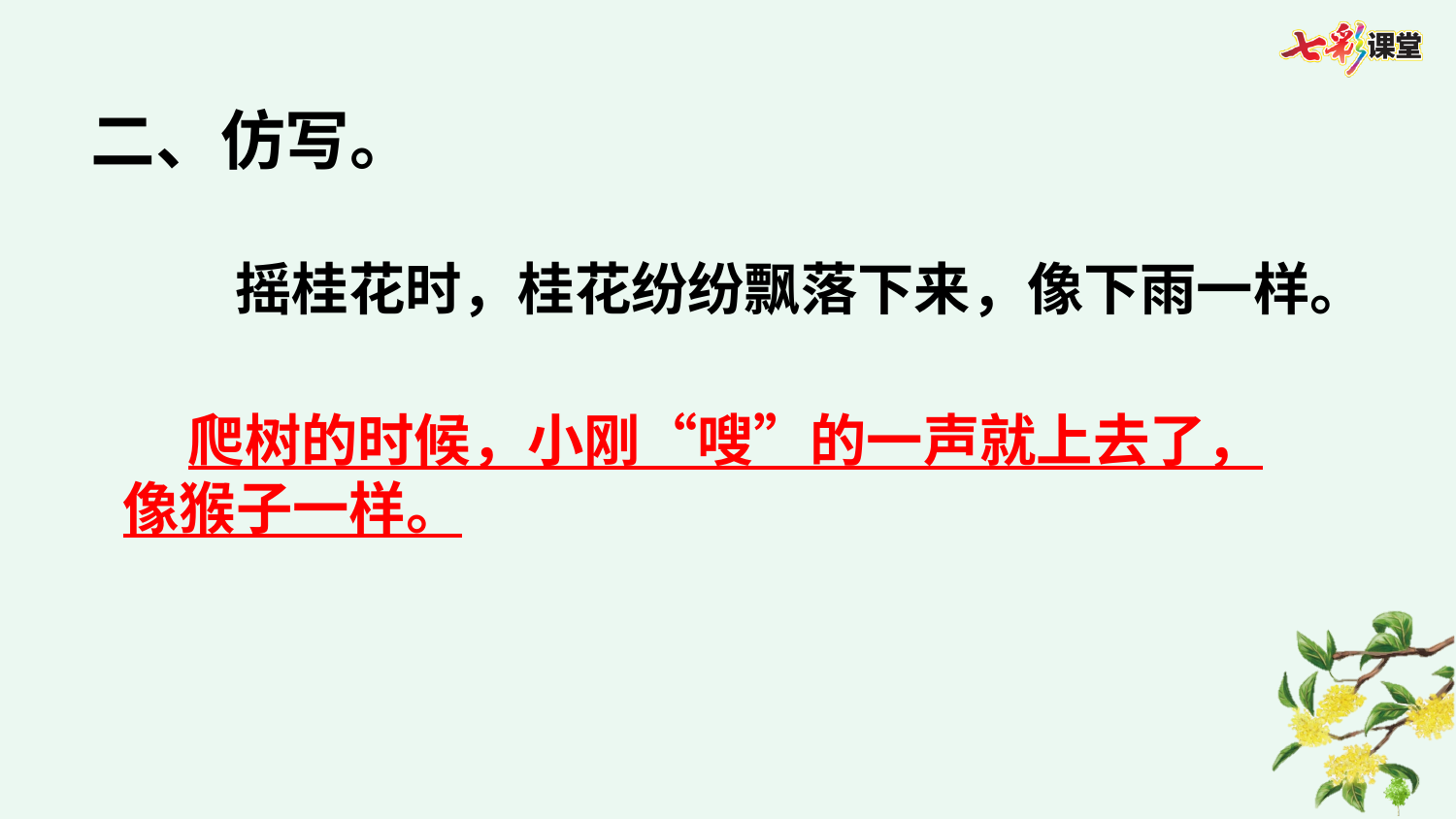

二、仿写。
摇桂花时，桂花纷纷飘落下来，像下雨一样。
    爬树的时候，小刚“嗖”的一声就上去了，像猴子一样。